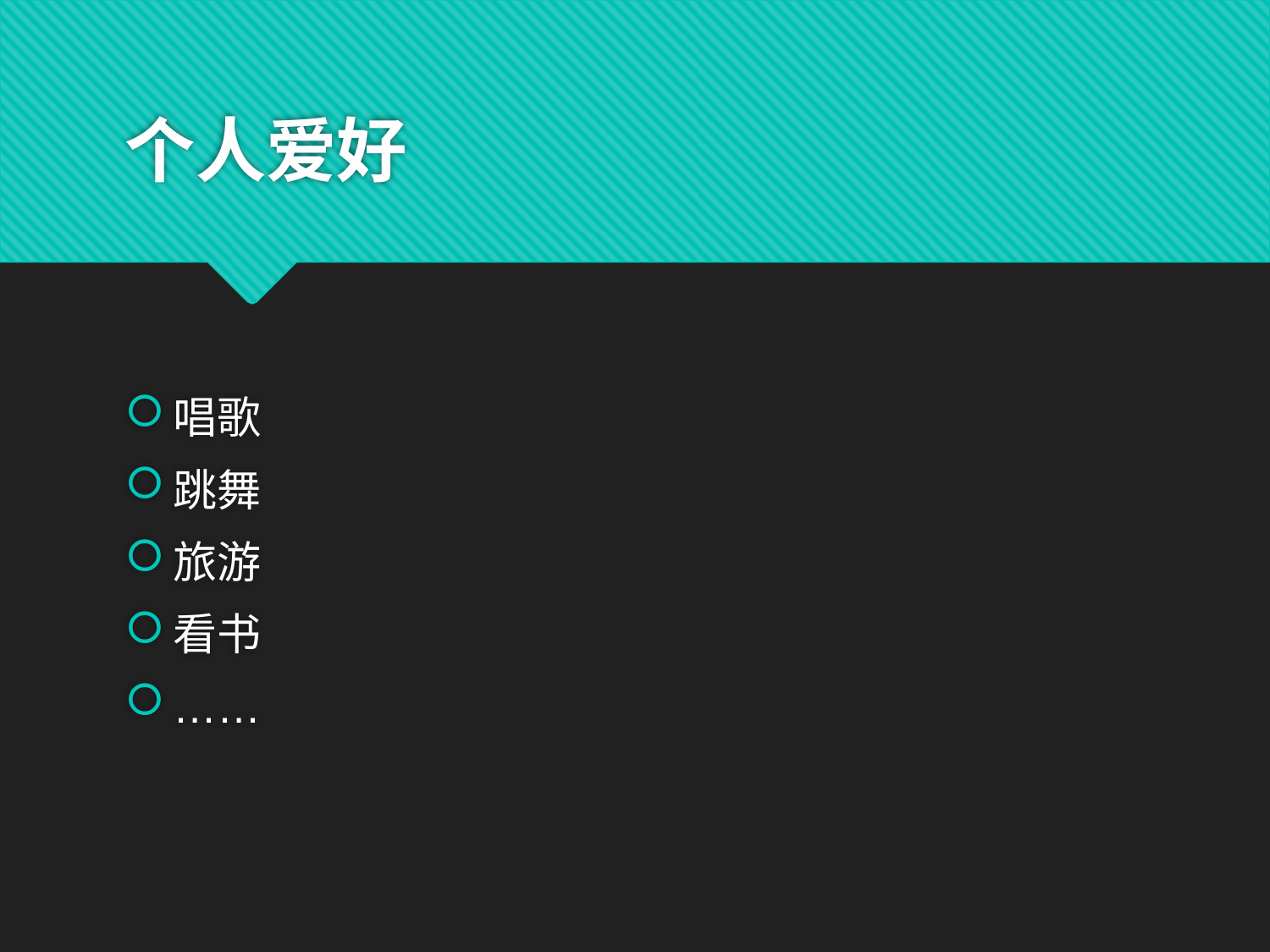

# 个人爱好
唱歌
跳舞
旅游
看书
……